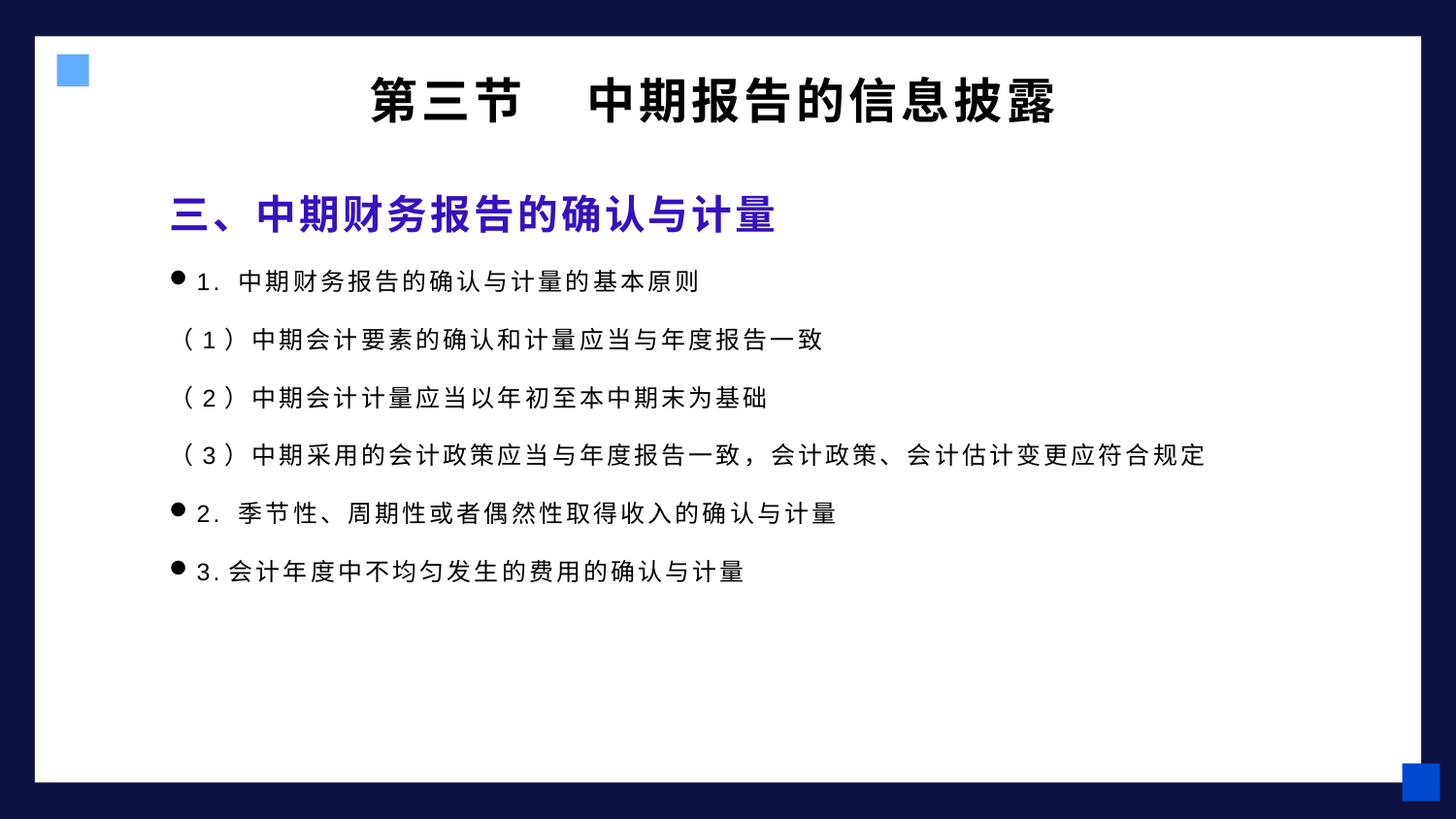

# 第三节    中期报告的信息披露
三、中期财务报告的确认与计量
1. 中期财务报告的确认与计量的基本原则
（1）中期会计要素的确认和计量应当与年度报告一致
（2）中期会计计量应当以年初至本中期末为基础
（3）中期采用的会计政策应当与年度报告一致，会计政策、会计估计变更应符合规定
2. 季节性、周期性或者偶然性取得收入的确认与计量
3.会计年度中不均匀发生的费用的确认与计量